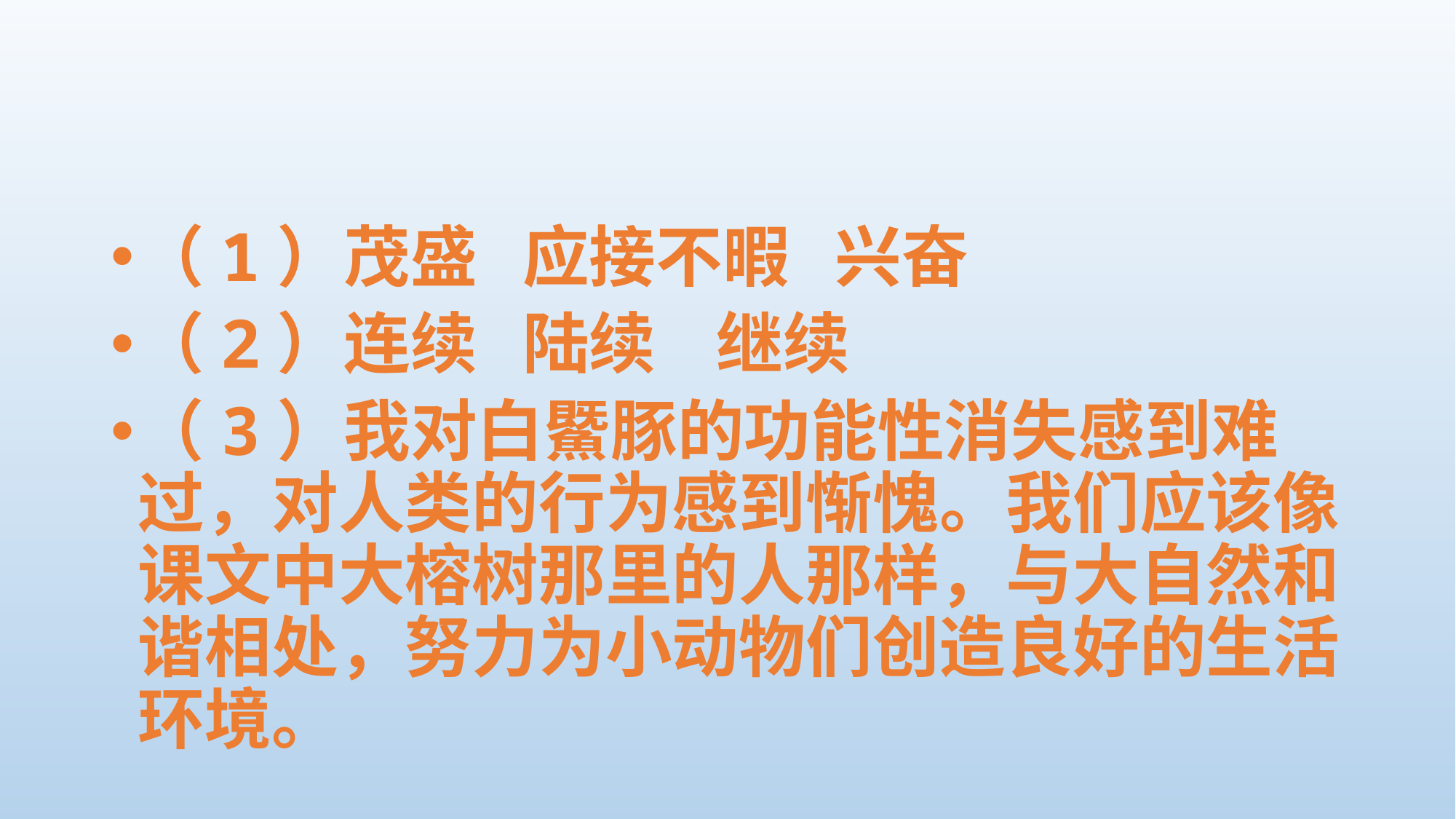

#
（1）茂盛   应接不暇   兴奋
（2）连续   陆续    继续
（3）我对白鱀豚的功能性消失感到难过，对人类的行为感到惭愧。我们应该像课文中大榕树那里的人那样，与大自然和谐相处，努力为小动物们创造良好的生活环境。